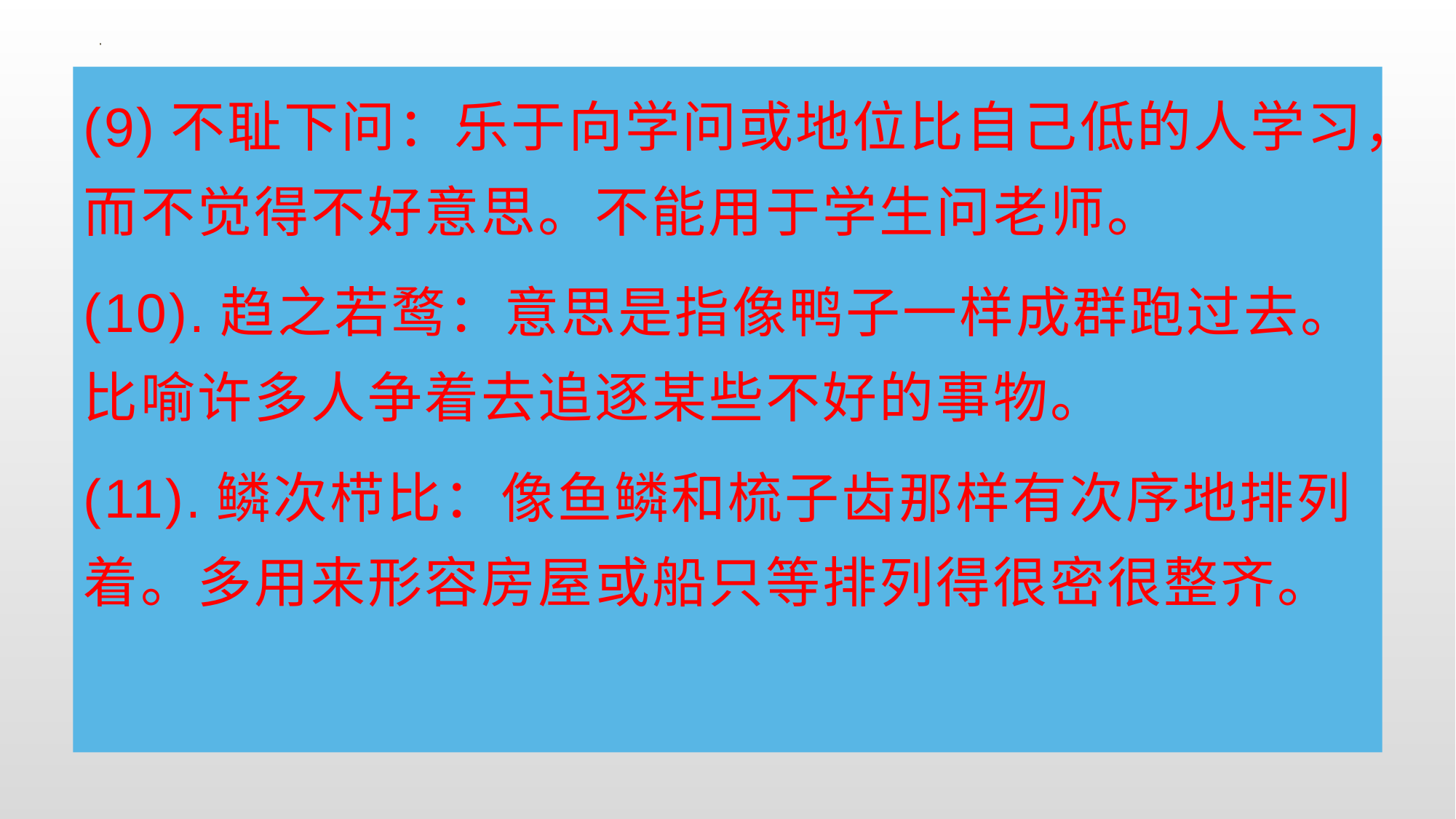

(9)不耻下问：乐于向学问或地位比自己低的人学习，而不觉得不好意思。不能用于学生问老师。
(10).趋之若鹜：意思是指像鸭子一样成群跑过去。 比喻许多人争着去追逐某些不好的事物。
(11).鳞次栉比：像鱼鳞和梳子齿那样有次序地排列着。多用来形容房屋或船只等排列得很密很整齐。